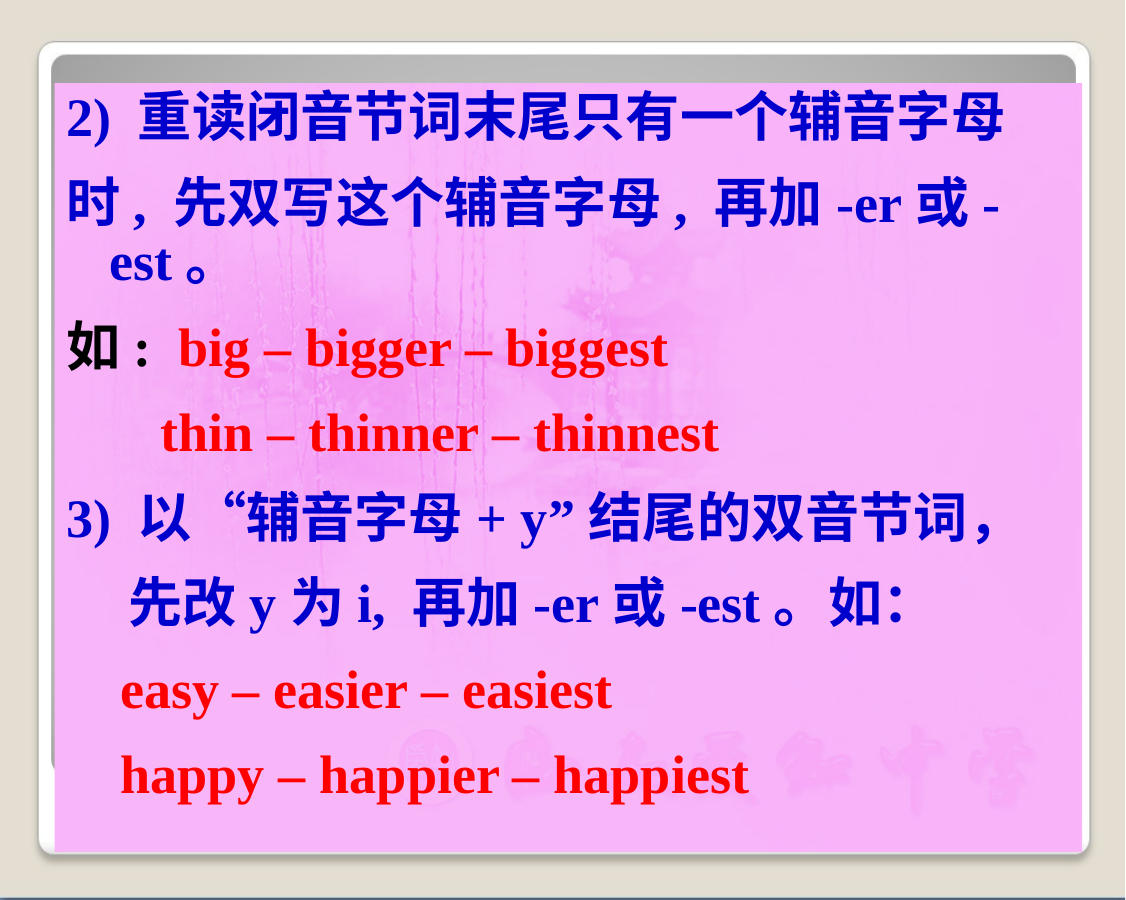

2) 重读闭音节词末尾只有一个辅音字母
时, 先双写这个辅音字母, 再加-er或-est。
如:  big – bigger – biggest
       thin – thinner – thinnest
3) 以“辅音字母+ y”结尾的双音节词，
    先改y为i, 再加-er或-est。如：
    easy – easier – easiest
    happy – happier – happiest